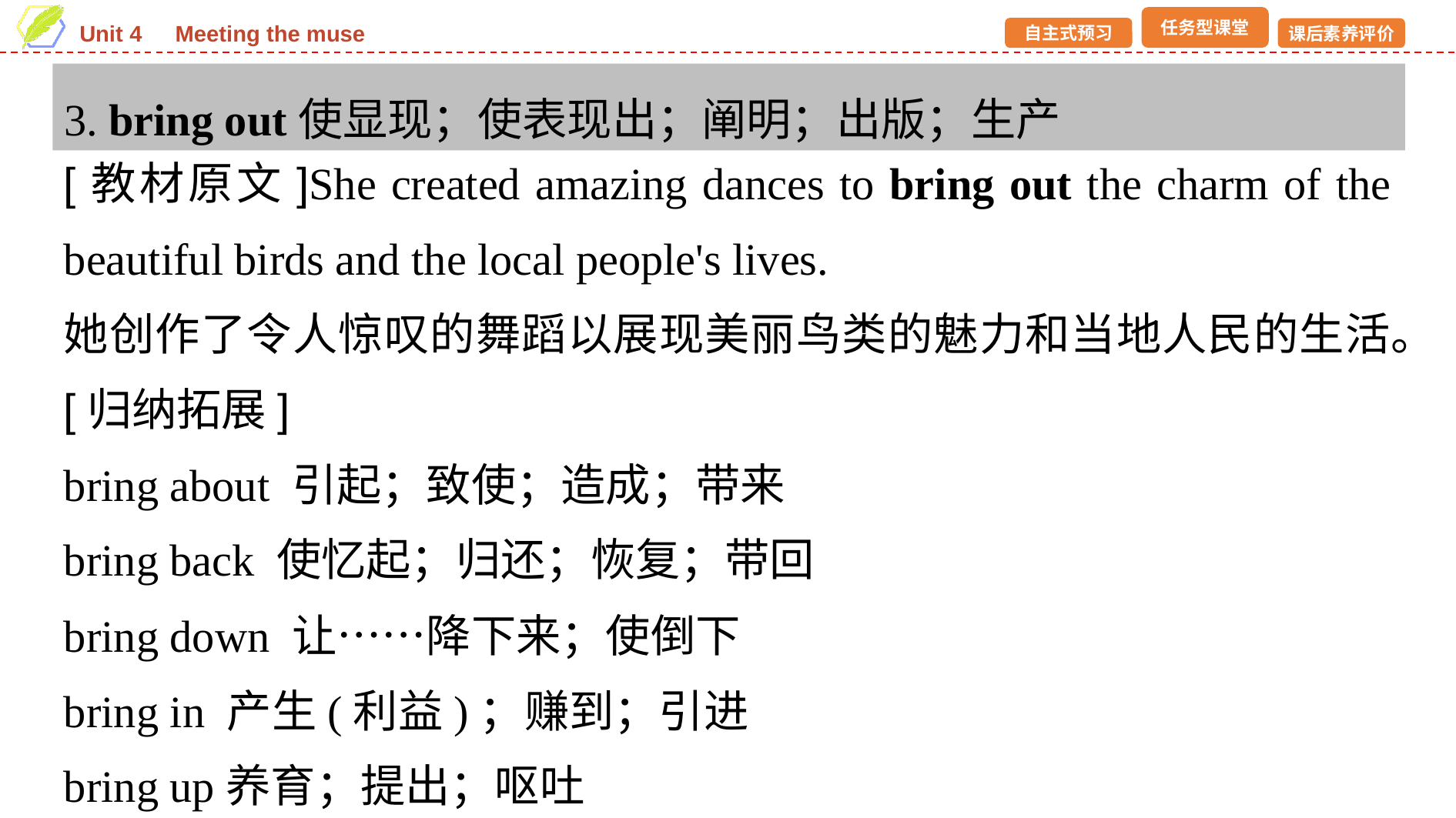

3. bring out使显现；使表现出；阐明；出版；生产
[教材原文]She created amazing dances to bring out the charm of the beautiful birds and the local people's lives.
她创作了令人惊叹的舞蹈以展现美丽鸟类的魅力和当地人民的生活。
[归纳拓展]
bring about 引起；致使；造成；带来
bring back 使忆起；归还；恢复；带回
bring down 让……降下来；使倒下
bring in 产生(利益)；赚到；引进
bring up养育；提出；呕吐